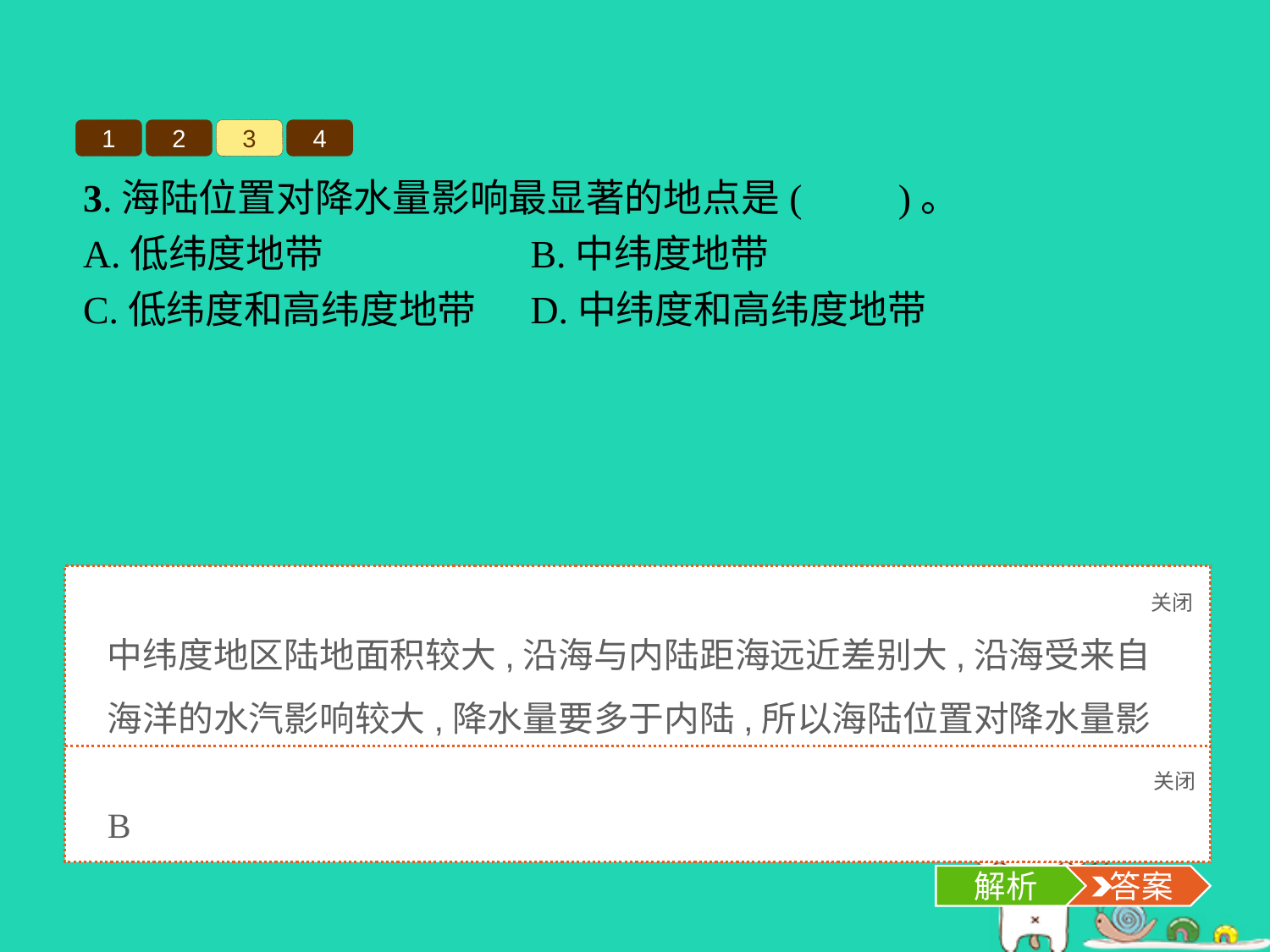

1
2
3
4
3.海陆位置对降水量影响最显著的地点是(　　)。
A.低纬度地带			B.中纬度地带
C.低纬度和高纬度地带	D.中纬度和高纬度地带

关闭
解析

中纬度地区陆地面积较大,沿海与内陆距海远近差别大,沿海受来自海洋的水汽影响较大,降水量要多于内陆,所以海陆位置对降水量影响最显著的地点是中纬度地区。

关闭
解析
  答案

B
解析
  答案